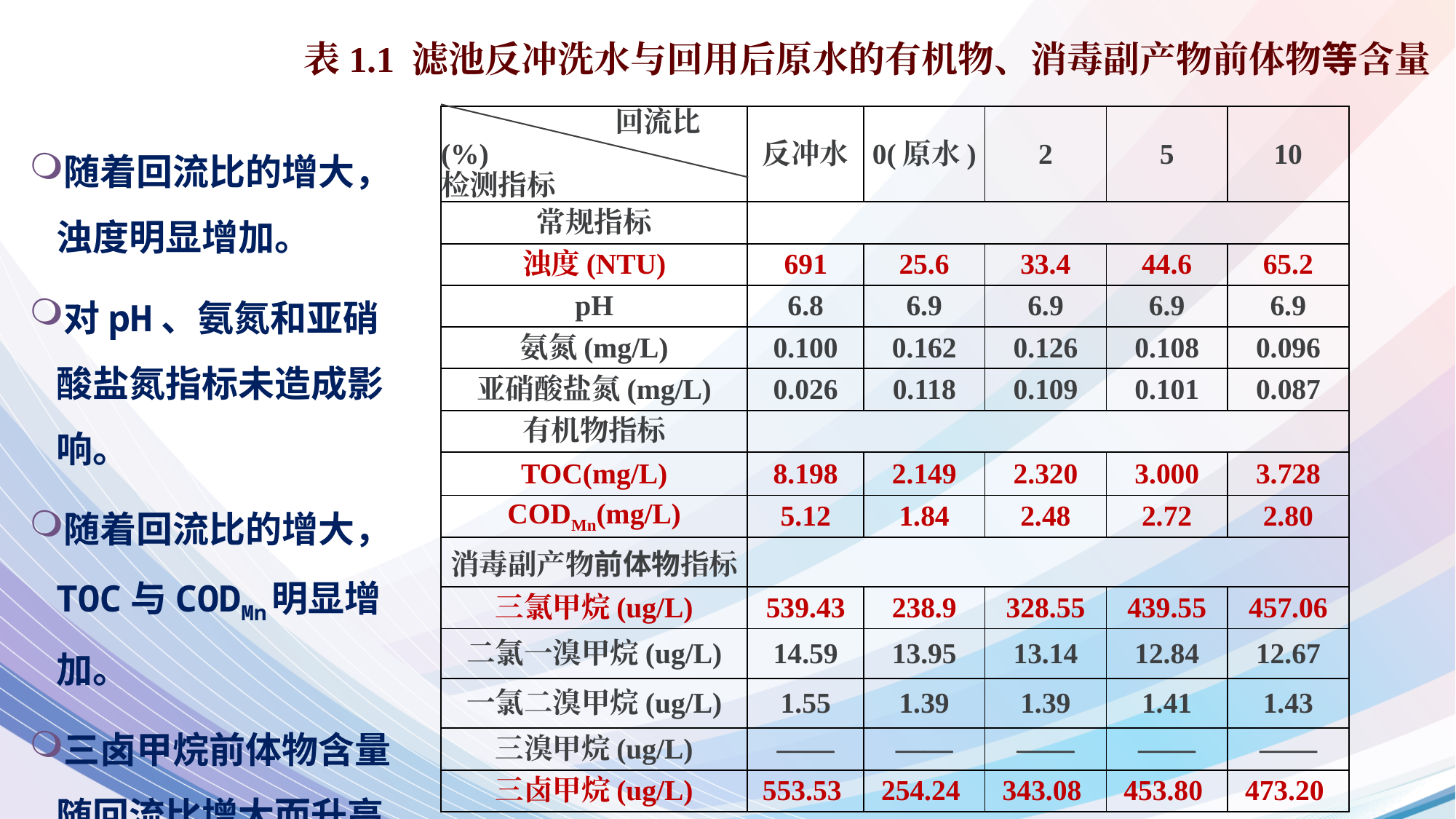

表1.1 滤池反冲洗水与回用后原水的有机物、消毒副产物前体物等含量
| 回流比(%) 检测指标 | 反冲水 | 0(原水) | 2 | 5 | 10 |
| --- | --- | --- | --- | --- | --- |
| 常规指标 |  |  |  |  |  |
| 浊度(NTU) | 691 | 25.6 | 33.4 | 44.6 | 65.2 |
| pH | 6.8 | 6.9 | 6.9 | 6.9 | 6.9 |
| 氨氮(mg/L) | 0.100 | 0.162 | 0.126 | 0.108 | 0.096 |
| 亚硝酸盐氮(mg/L) | 0.026 | 0.118 | 0.109 | 0.101 | 0.087 |
| 有机物指标 |  |  |  |  |  |
| TOC(mg/L) | 8.198 | 2.149 | 2.320 | 3.000 | 3.728 |
| CODMn(mg/L) | 5.12 | 1.84 | 2.48 | 2.72 | 2.80 |
| 消毒副产物前体物指标 |  |  |  |  |  |
| 三氯甲烷(ug/L) | 539.43 | 238.9 | 328.55 | 439.55 | 457.06 |
| 二氯一溴甲烷(ug/L) | 14.59 | 13.95 | 13.14 | 12.84 | 12.67 |
| 一氯二溴甲烷(ug/L) | 1.55 | 1.39 | 1.39 | 1.41 | 1.43 |
| 三溴甲烷(ug/L) | —— | —— | —— | —— | —— |
| 三卤甲烷(ug/L) | 553.53 | 254.24 | 343.08 | 453.80 | 473.20 |
随着回流比的增大，浊度明显增加。
对pH、氨氮和亚硝酸盐氮指标未造成影响。
随着回流比的增大，TOC与CODMn明显增加。
三卤甲烷前体物含量随回流比增大而升高。